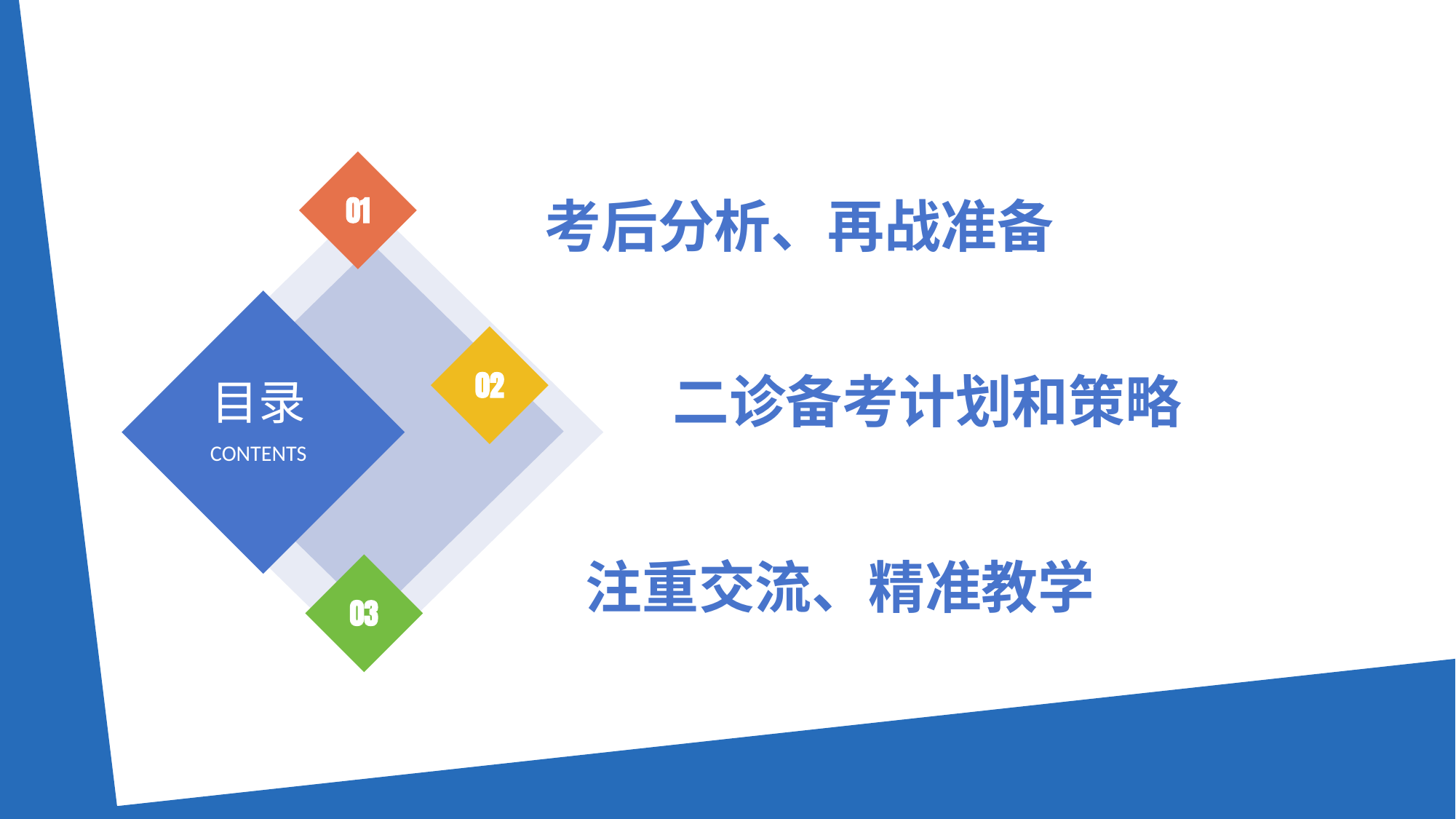

01
考后分析、再战准备

目录
CONTENTS
02
二诊备考计划和策略
注重交流、精准教学
03